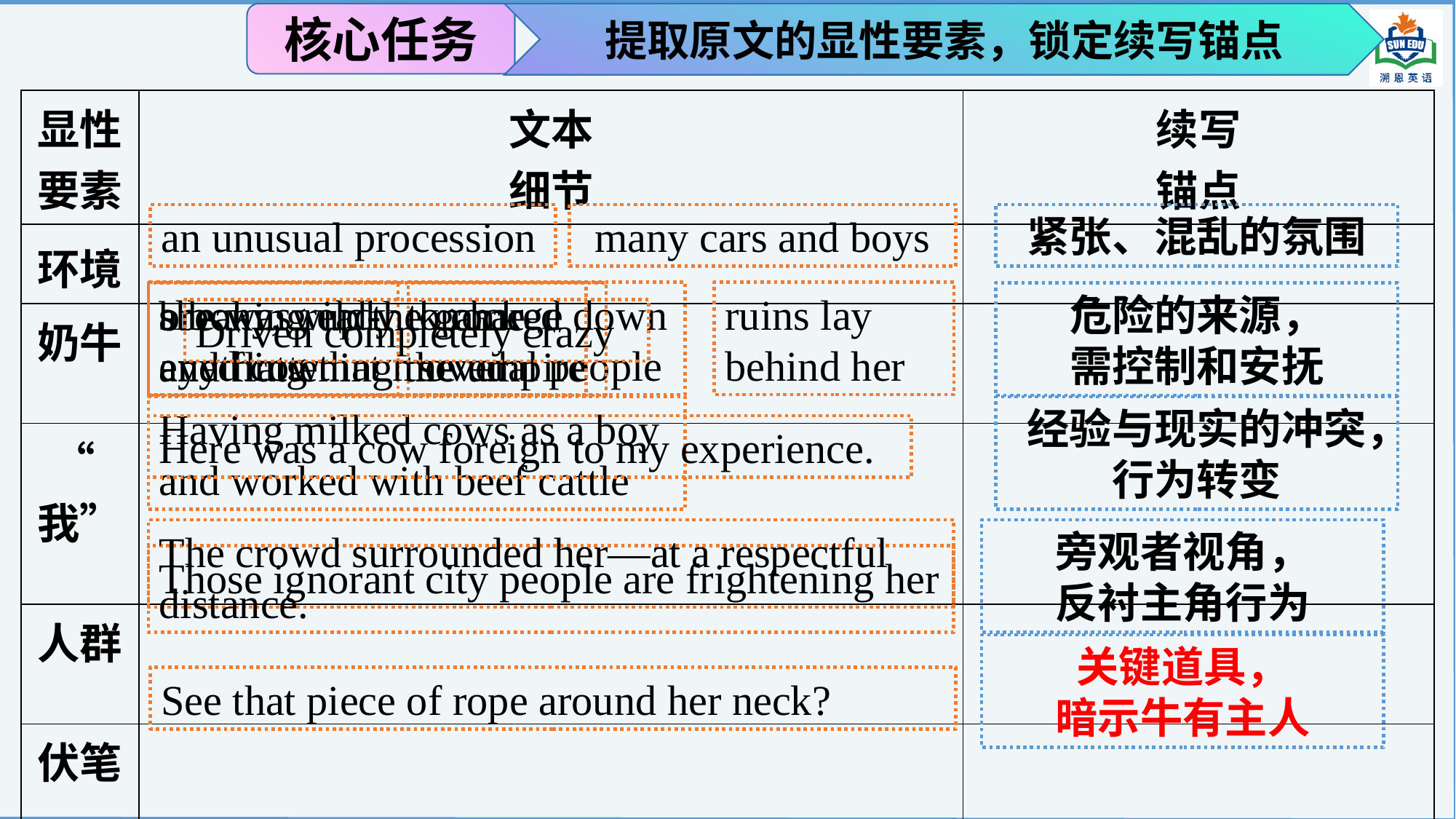

核心任务
提取原文的显性要素，锁定续写锚点
| 显性 要素 | 文本 细节 | 续写 锚点 |
| --- | --- | --- |
| 环境 |  |  |
| 奶牛 |  |  |
| “我” |  |  |
| 人群 |  |  |
| 伏笔 |  |  |
an unusual procession
many cars and boys
紧张、混乱的氛围
a bony, wild-eyed cow
she was ready to charge anything that moved
knocked down several people
ruins lay behind her
breaking up the game and flattening the umpire
危险的来源，
需控制和安抚
Driven completely crazy
Having milked cows as a boy and worked with beef cattle
经验与现实的冲突，行为转变
Here was a cow foreign to my experience.
The crowd surrounded her—at a respectful distance.
旁观者视角，
反衬主角行为
Those ignorant city people are frightening her
关键道具，
暗示牛有主人
See that piece of rope around her neck?